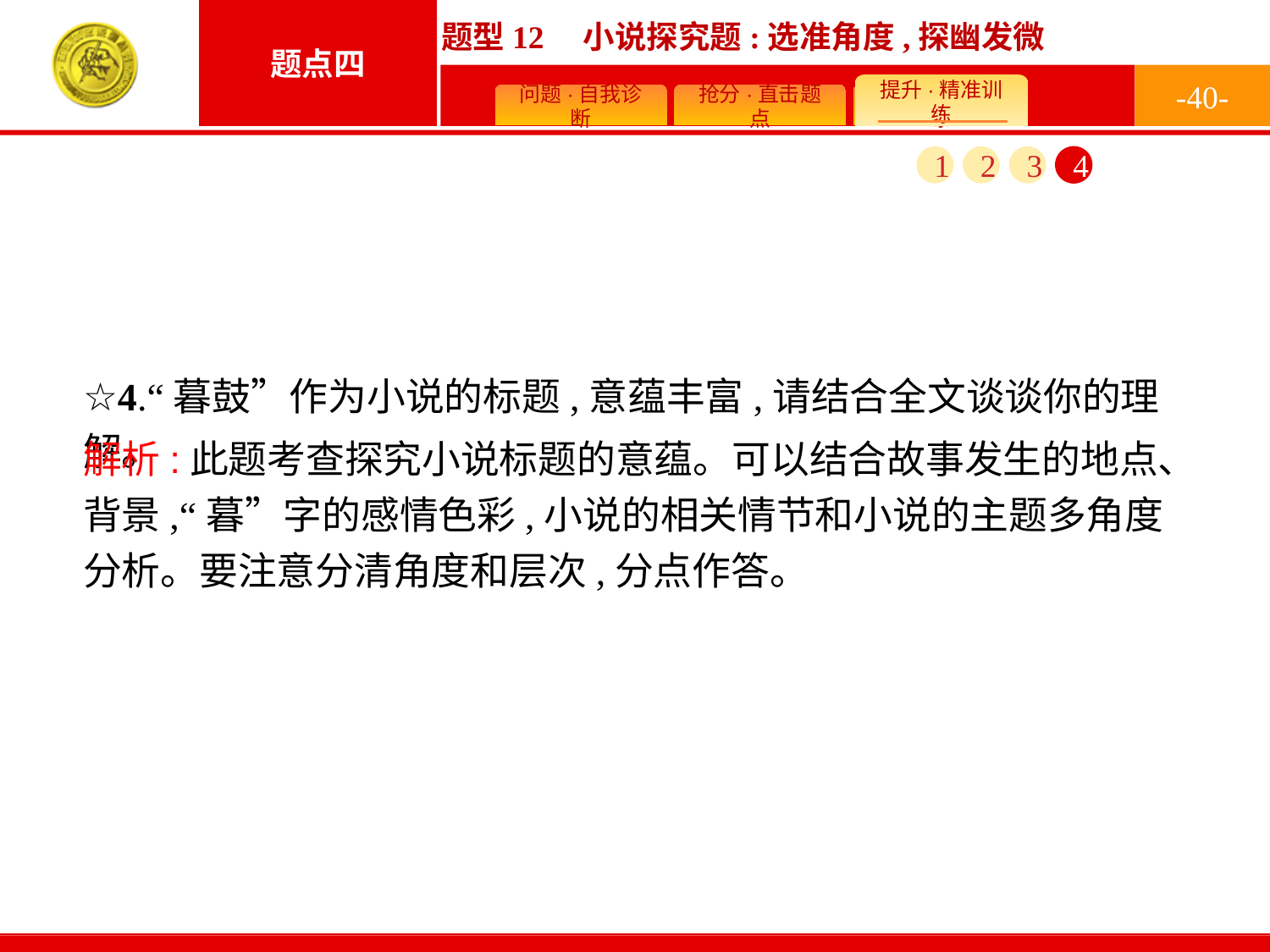

-40-
1
2
3
4
☆4.“暮鼓”作为小说的标题,意蕴丰富,请结合全文谈谈你的理解。
解析:此题考查探究小说标题的意蕴。可以结合故事发生的地点、背景,“暮”字的感情色彩,小说的相关情节和小说的主题多角度分析。要注意分清角度和层次,分点作答。